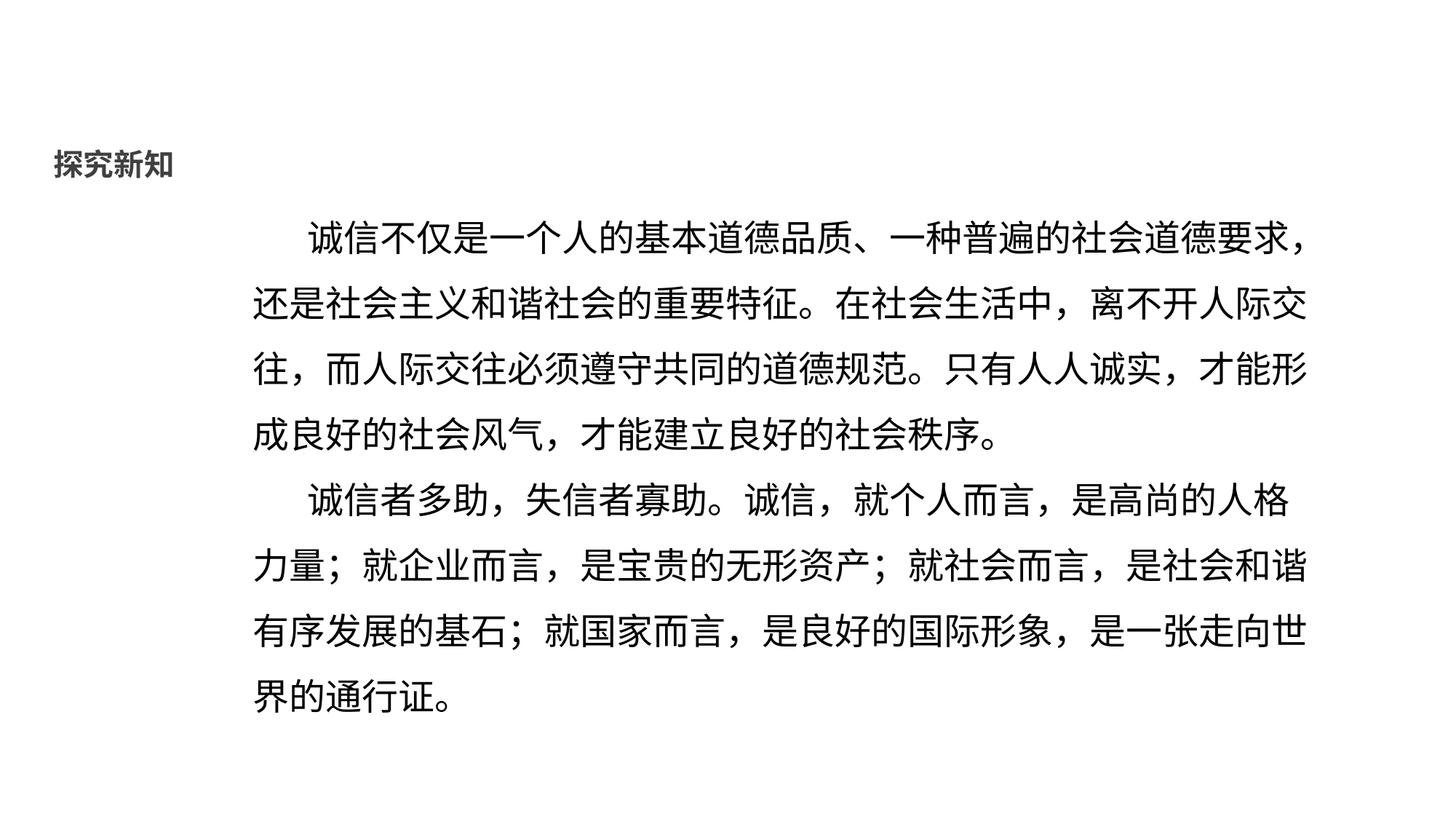

探究新知
诚信不仅是一个人的基本道德品质、一种普遍的社会道德要求，还是社会主义和谐社会的重要特征。在社会生活中，离不开人际交往，而人际交往必须遵守共同的道德规范。只有人人诚实，才能形成良好的社会风气，才能建立良好的社会秩序。
诚信者多助，失信者寡助。诚信，就个人而言，是高尚的人格力量；就企业而言，是宝贵的无形资产；就社会而言，是社会和谐有序发展的基石；就国家而言，是良好的国际形象，是一张走向世界的通行证。